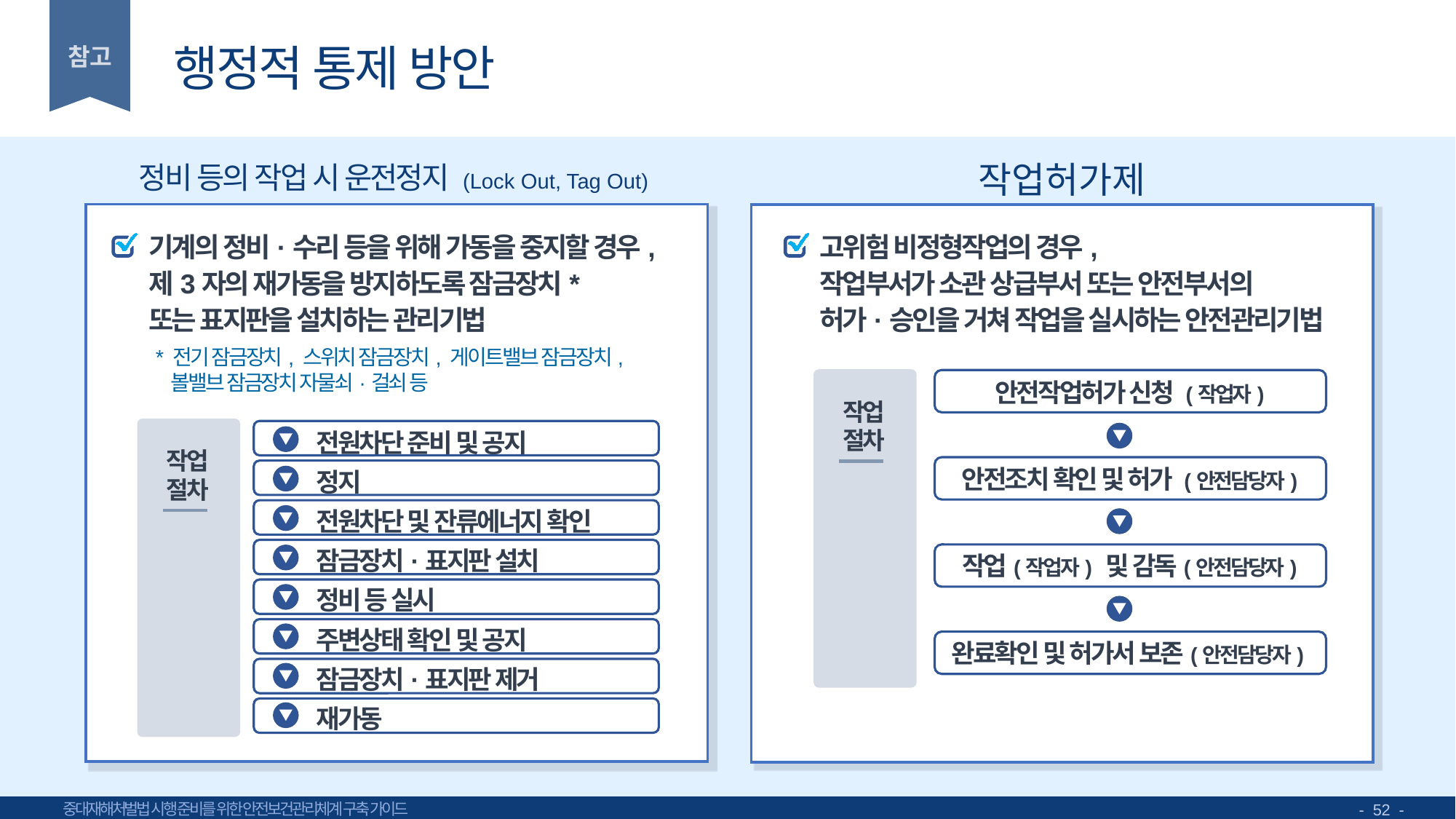

# 행정적 통제 방안

정비 등의 작업 시 운전정지 (Lock Out, Tag Out)
작업허가제

기계의 정비·수리 등을 위해 가동을 중지할 경우,
제3자의 재가동을 방지하도록 잠금장치*
또는 표지판을 설치하는 관리기법
고위험 비정형작업의 경우,
작업부서가 소관 상급부서 또는 안전부서의
허가·승인을 거쳐 작업을 실시하는 안전관리기법

* 전기 잠금장치, 스위치 잠금장치, 게이트밸브 잠금장치,
  볼밸브 잠금장치 자물쇠·걸쇠 등

안전작업허가 신청 (작업자)
작업
절차

안전조치 확인 및 허가 (안전담당자)

작업(작업자) 및 감독(안전담당자)

완료확인 및 허가서 보존(안전담당자)
전원차단 준비 및 공지
정지
전원차단 및 잔류에너지 확인
잠금장치·표지판 설치
정비 등 실시
주변상태 확인 및 공지
잠금장치·표지판 제거
재가동

작업
절차

-  52  -